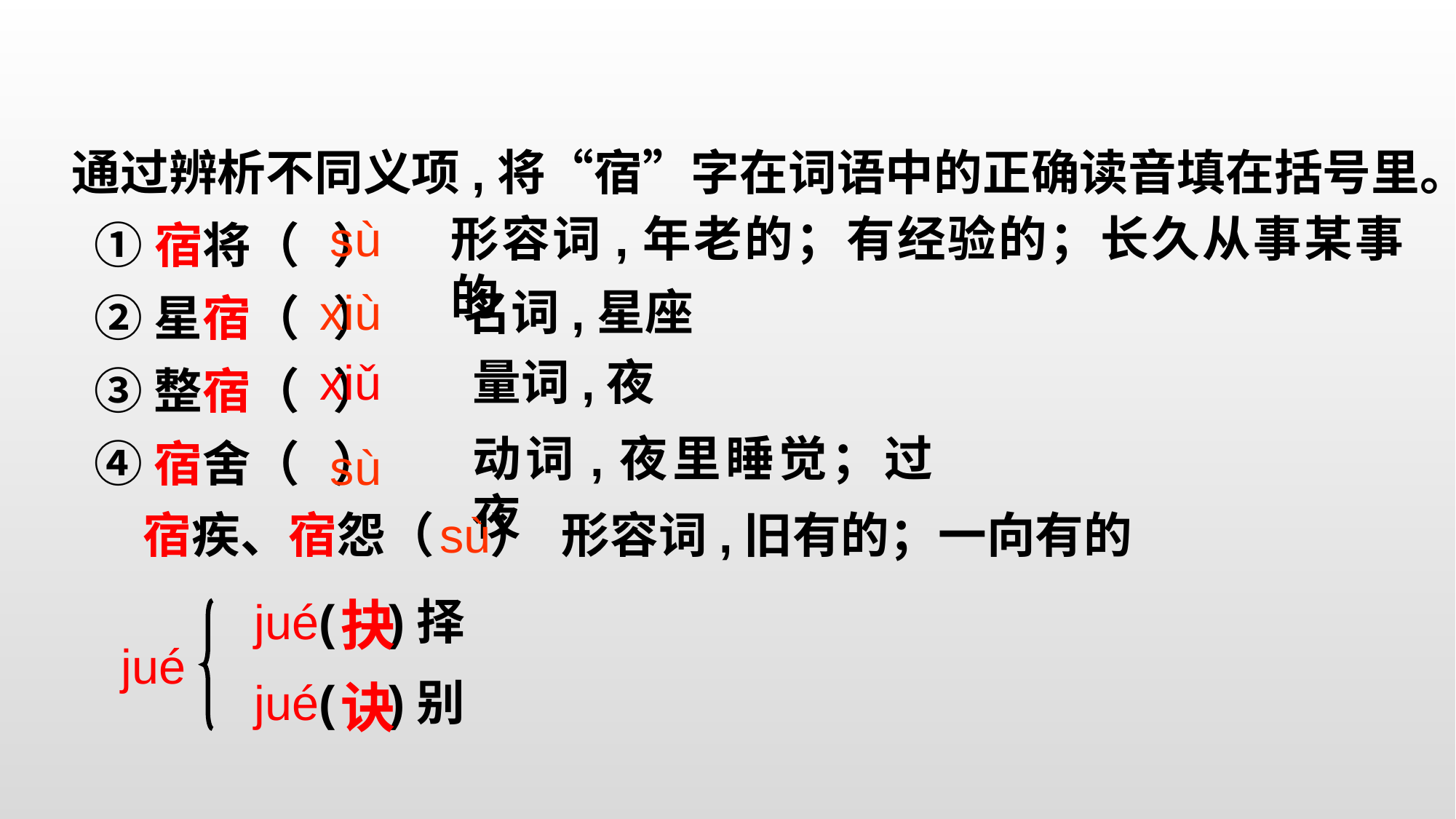

通过辨析不同义项,将“宿”字在词语中的正确读音填在括号里。
  ①宿将（   ）
  ②星宿（   ）
  ③整宿（   ）
  ④宿舍（   ）
sù
形容词,年老的；有经验的；长久从事某事的
xiù
名词,星座
xiǔ
量词,夜
动词,夜里睡觉；过夜
sù
宿疾、宿怨（     ）
sù
形容词,旧有的；一向有的
jué(    )择
抉

jué
jué(    )别
诀